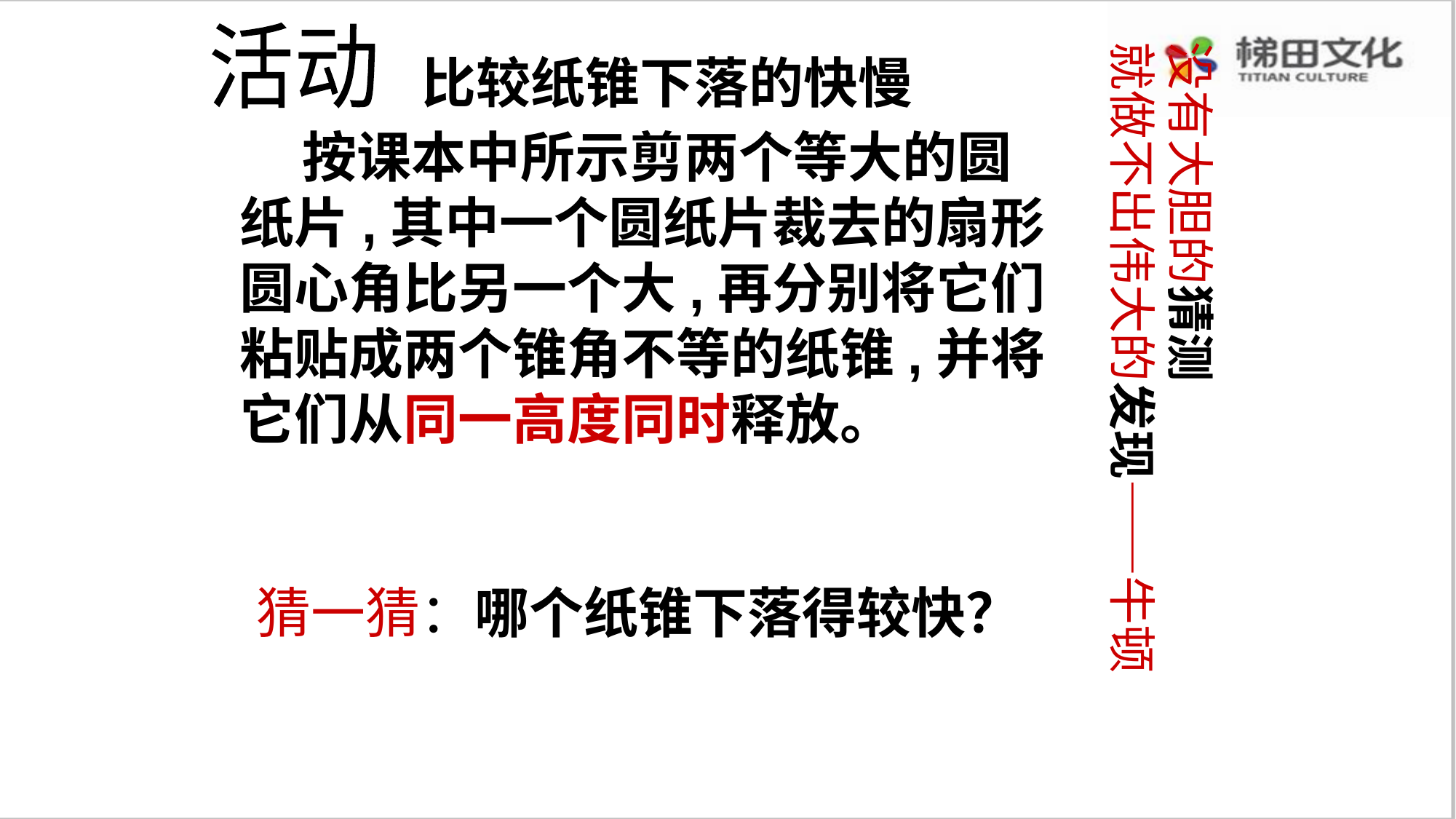

活动
没有大胆的猜测
就做不出伟大的发现——牛顿
比较纸锥下落的快慢
    按课本中所示剪两个等大的圆纸片,其中一个圆纸片裁去的扇形圆心角比另一个大,再分别将它们粘贴成两个锥角不等的纸锥,并将它们从同一高度同时释放。

猜一猜：哪个纸锥下落得较快？